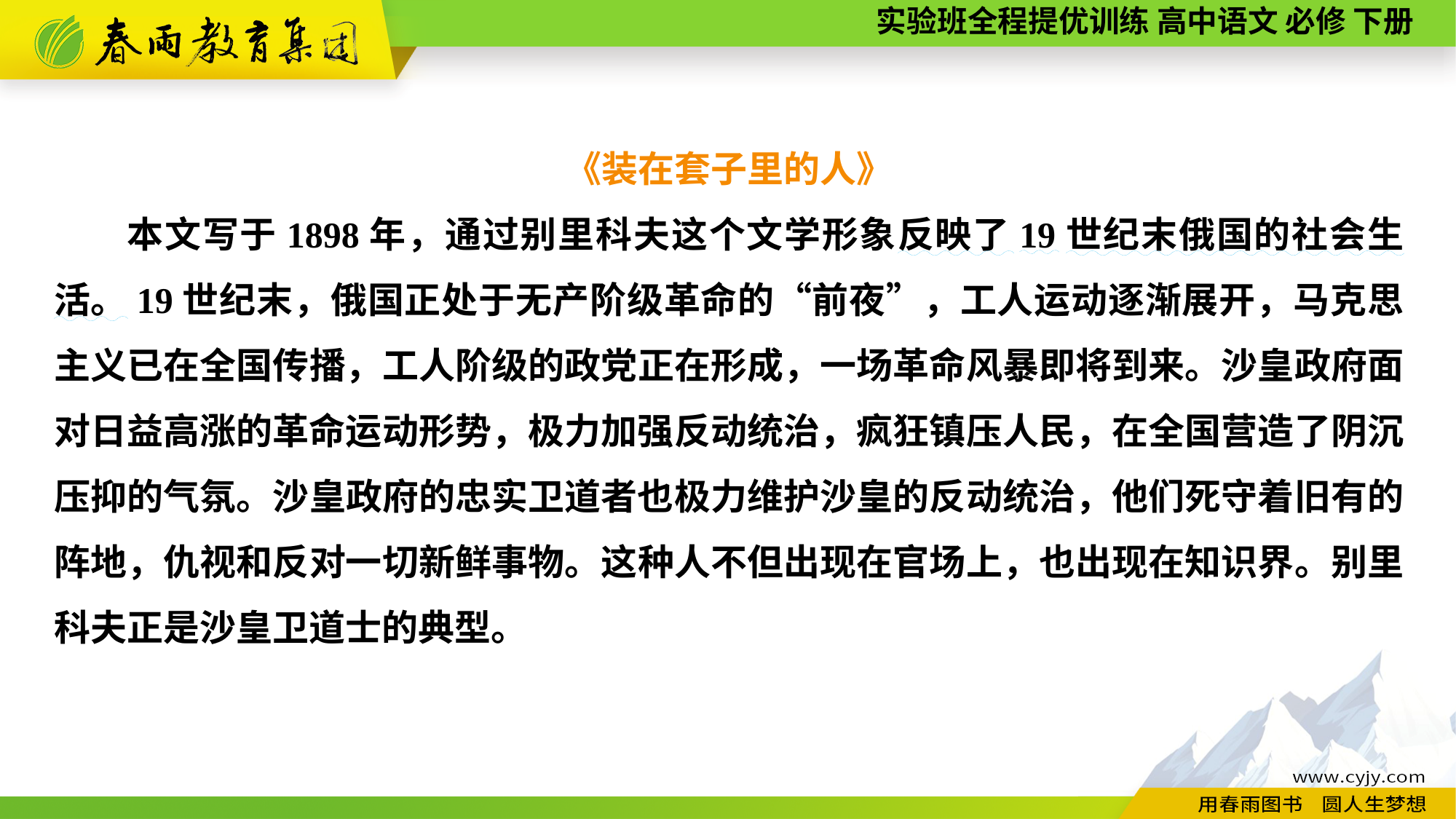

《装在套子里的人》
本文写于1898年，通过别里科夫这个文学形象反映了19世纪末俄国的社会生活。19世纪末，俄国正处于无产阶级革命的“前夜”，工人运动逐渐展开，马克思主义已在全国传播，工人阶级的政党正在形成，一场革命风暴即将到来。沙皇政府面对日益高涨的革命运动形势，极力加强反动统治，疯狂镇压人民，在全国营造了阴沉压抑的气氛。沙皇政府的忠实卫道者也极力维护沙皇的反动统治，他们死守着旧有的阵地，仇视和反对一切新鲜事物。这种人不但出现在官场上，也出现在知识界。别里科夫正是沙皇卫道士的典型。